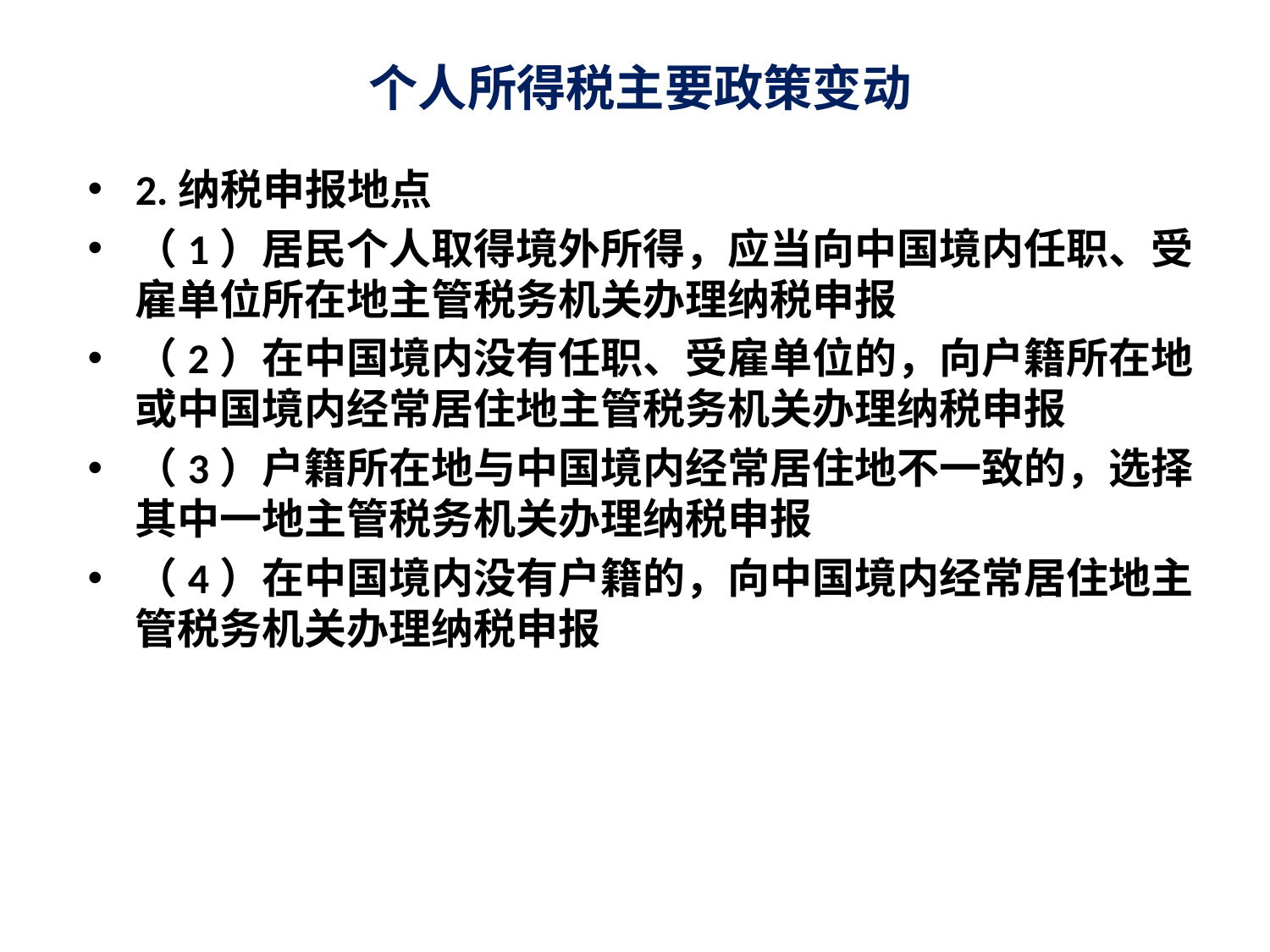

# 个人所得税主要政策变动
2.纳税申报地点
（1）居民个人取得境外所得，应当向中国境内任职、受雇单位所在地主管税务机关办理纳税申报
（2）在中国境内没有任职、受雇单位的，向户籍所在地或中国境内经常居住地主管税务机关办理纳税申报
（3）户籍所在地与中国境内经常居住地不一致的，选择其中一地主管税务机关办理纳税申报
（4）在中国境内没有户籍的，向中国境内经常居住地主管税务机关办理纳税申报